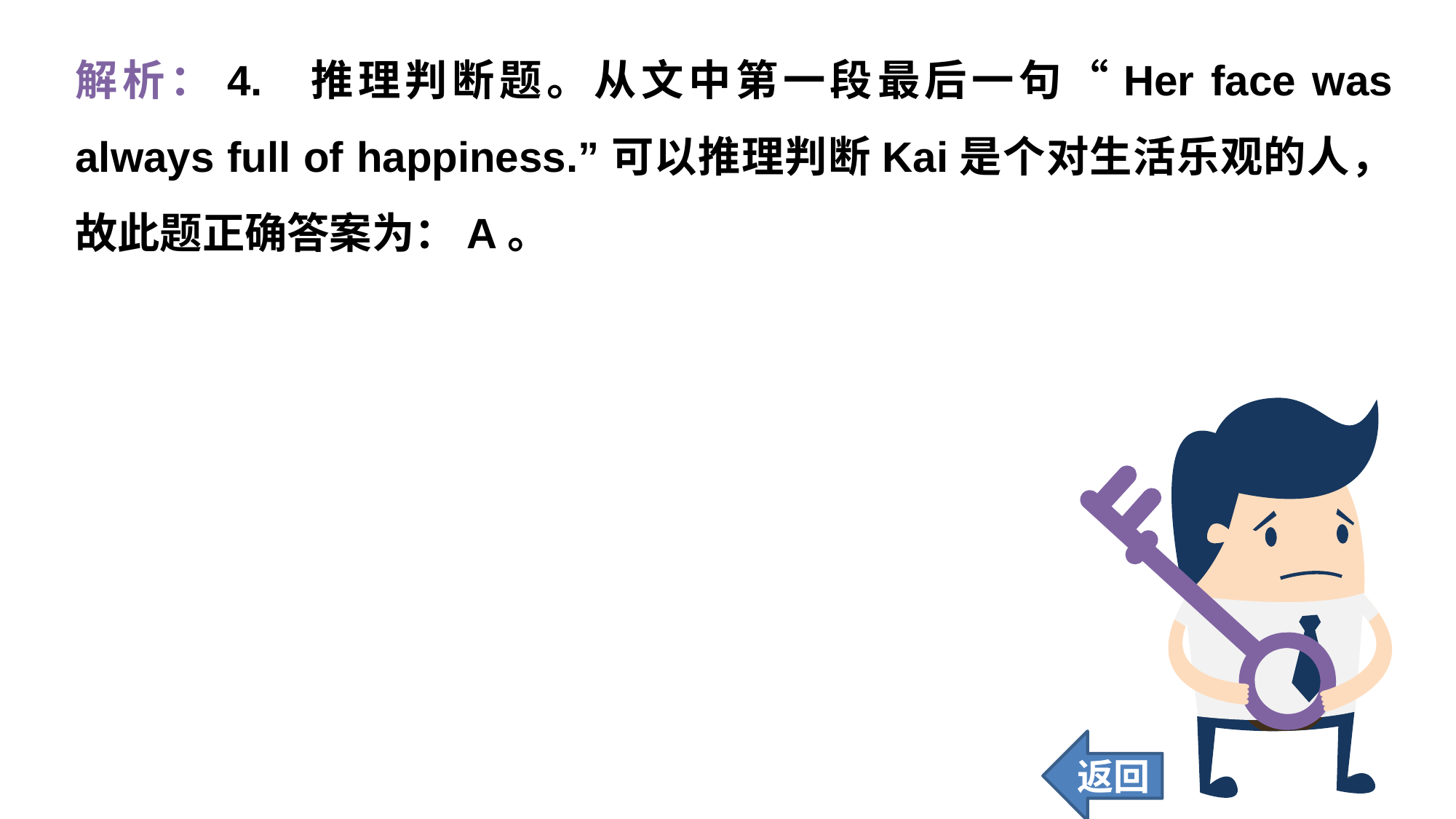

解析：4.  推理判断题。从文中第一段最后一句“Her face was always full of happiness.”可以推理判断Kai是个对生活乐观的人，故此题正确答案为：A。

返回
193